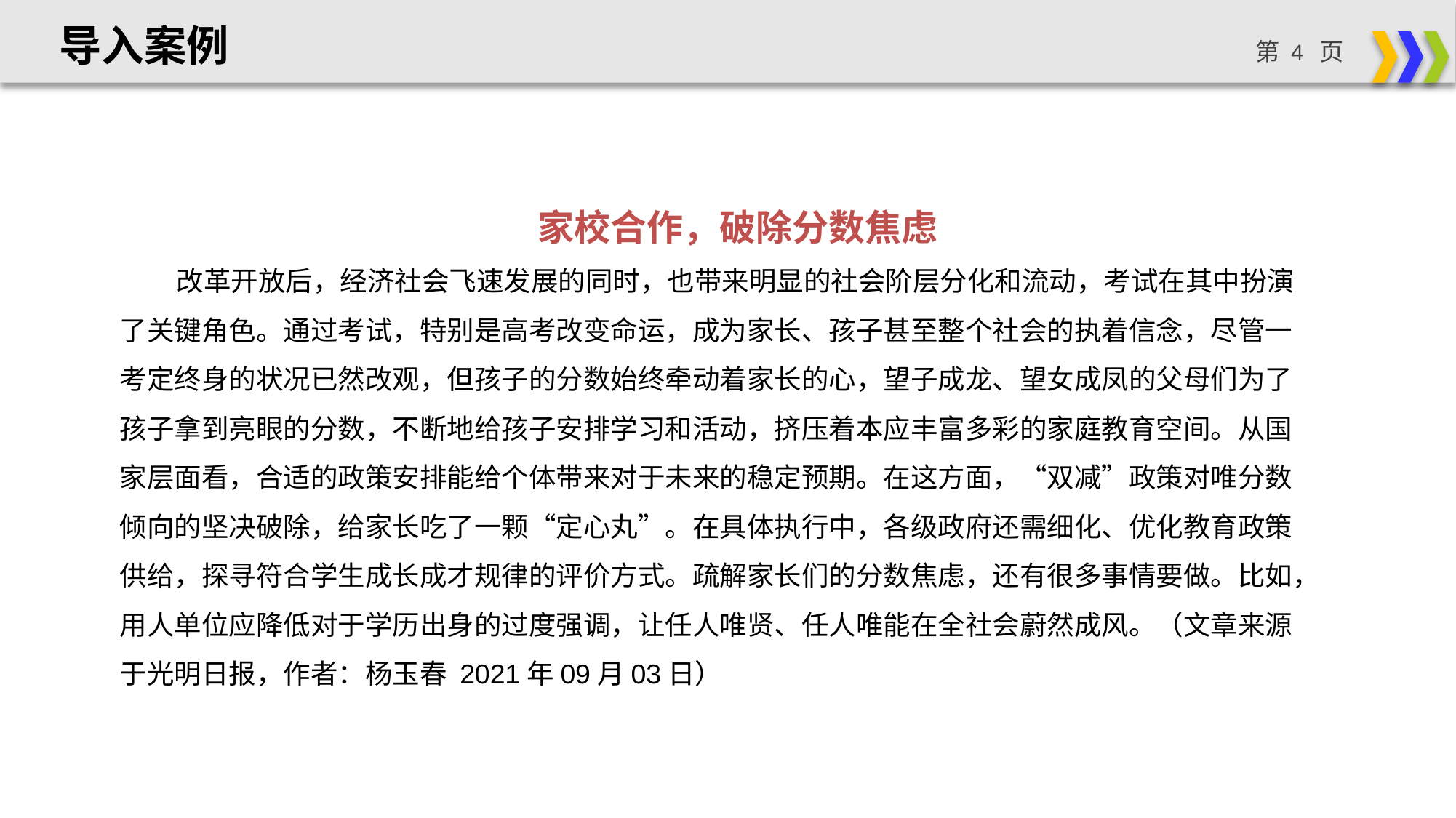

导入案例
  家校合作，破除分数焦虑
   改革开放后，经济社会飞速发展的同时，也带来明显的社会阶层分化和流动，考试在其中扮演了关键角色。通过考试，特别是高考改变命运，成为家长、孩子甚至整个社会的执着信念，尽管一考定终身的状况已然改观，但孩子的分数始终牵动着家长的心，望子成龙、望女成凤的父母们为了孩子拿到亮眼的分数，不断地给孩子安排学习和活动，挤压着本应丰富多彩的家庭教育空间。从国家层面看，合适的政策安排能给个体带来对于未来的稳定预期。在这方面，“双减”政策对唯分数倾向的坚决破除，给家长吃了一颗“定心丸”。在具体执行中，各级政府还需细化、优化教育政策供给，探寻符合学生成长成才规律的评价方式。疏解家长们的分数焦虑，还有很多事情要做。比如，用人单位应降低对于学历出身的过度强调，让任人唯贤、任人唯能在全社会蔚然成风。（文章来源于光明日报，作者：杨玉春 2021年09月03日）